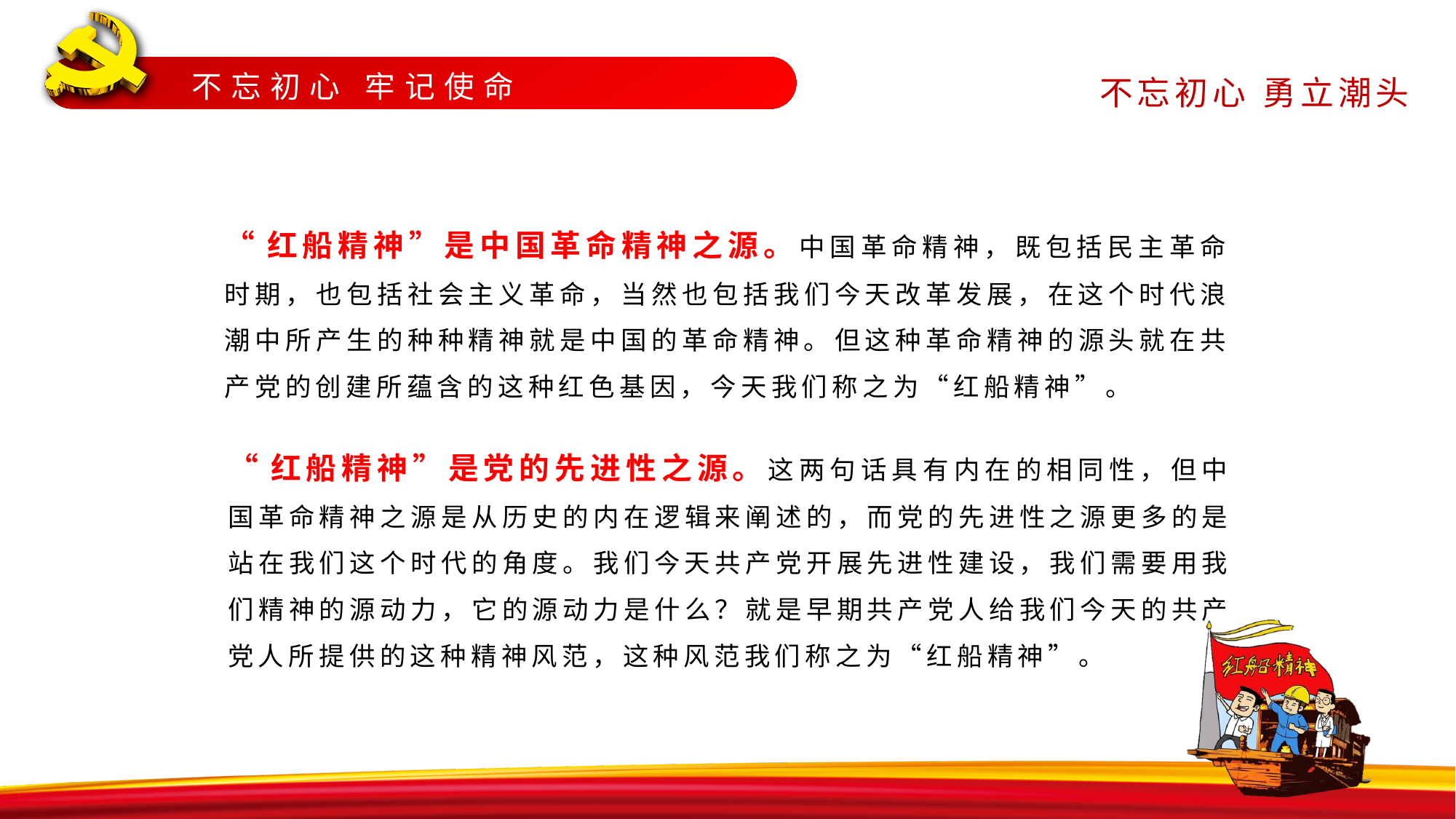

不忘初心 牢记使命
“红船精神”是中国革命精神之源。中国革命精神，既包括民主革命时期，也包括社会主义革命，当然也包括我们今天改革发展，在这个时代浪潮中所产生的种种精神就是中国的革命精神。但这种革命精神的源头就在共产党的创建所蕴含的这种红色基因，今天我们称之为“红船精神”。
“红船精神”是党的先进性之源。这两句话具有内在的相同性，但中国革命精神之源是从历史的内在逻辑来阐述的，而党的先进性之源更多的是站在我们这个时代的角度。我们今天共产党开展先进性建设，我们需要用我们精神的源动力，它的源动力是什么？就是早期共产党人给我们今天的共产党人所提供的这种精神风范，这种风范我们称之为“红船精神”。